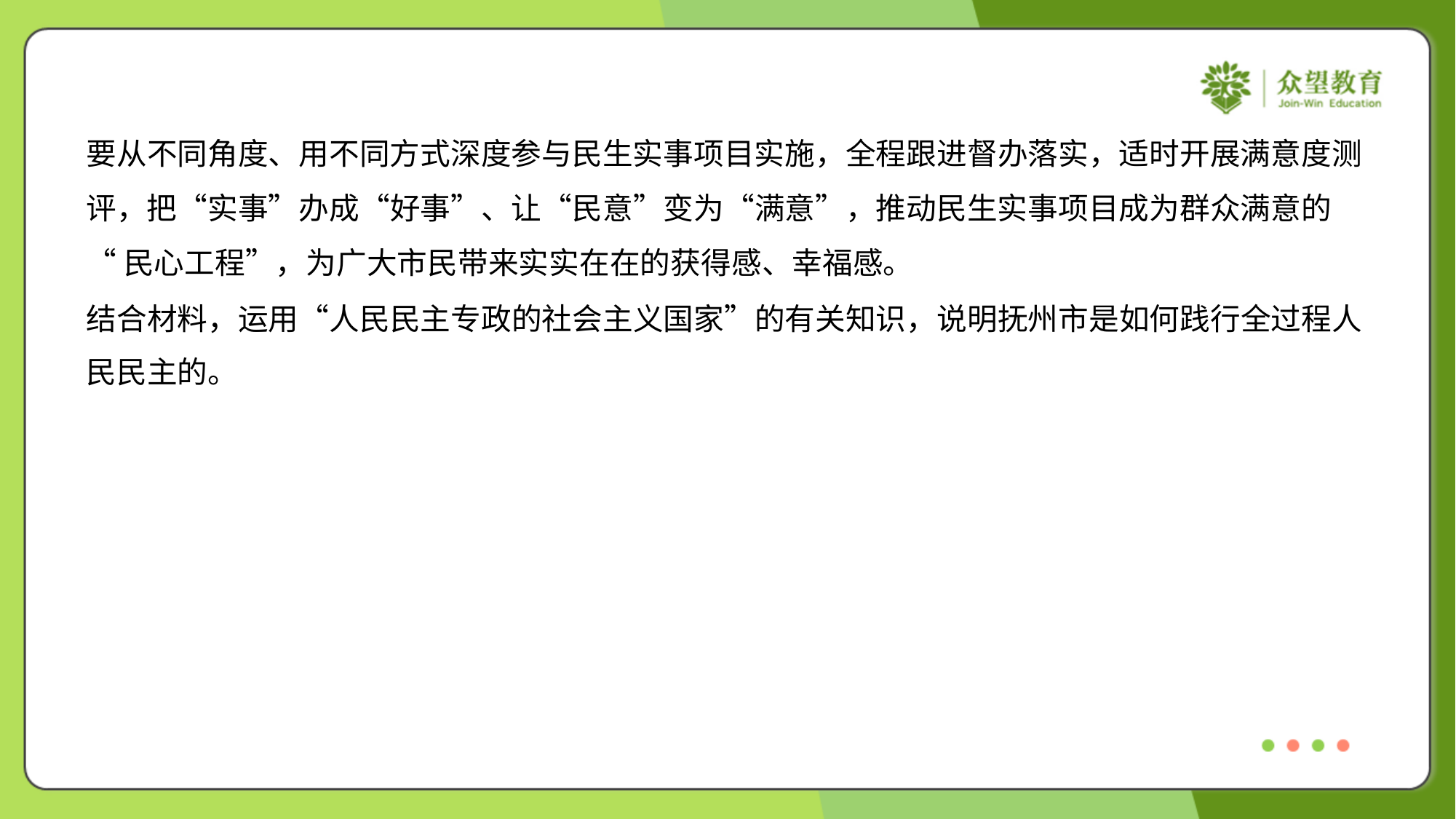

要从不同角度、用不同方式深度参与民生实事项目实施，全程跟进督办落实，适时开展满意度测
评，把“实事”办成“好事”、让“民意”变为“满意”，推动民生实事项目成为群众满意的
“民心工程”，为广大市民带来实实在在的获得感、幸福感。
结合材料，运用“人民民主专政的社会主义国家”的有关知识，说明抚州市是如何践行全过程人
民民主的。